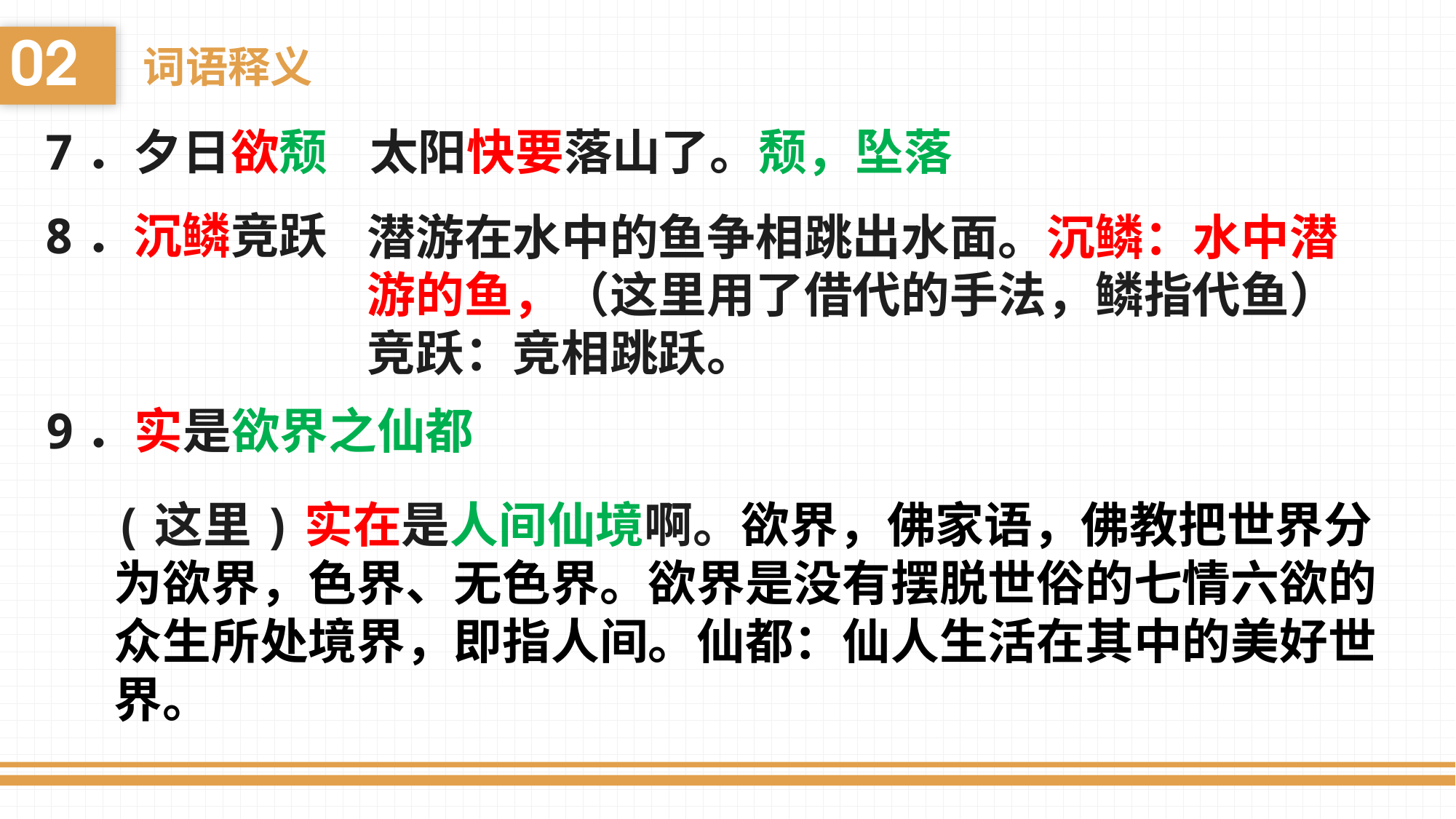

02
词语释义
7．夕日欲颓
太阳快要落山了。颓，坠落
8．沉鳞竞跃
潜游在水中的鱼争相跳出水面。沉鳞：水中潜游的鱼，（这里用了借代的手法，鳞指代鱼）竞跃：竞相跳跃。
9．实是欲界之仙都
(这里)实在是人间仙境啊。欲界，佛家语，佛教把世界分为欲界，色界、无色界。欲界是没有摆脱世俗的七情六欲的众生所处境界，即指人间。仙都：仙人生活在其中的美好世界。